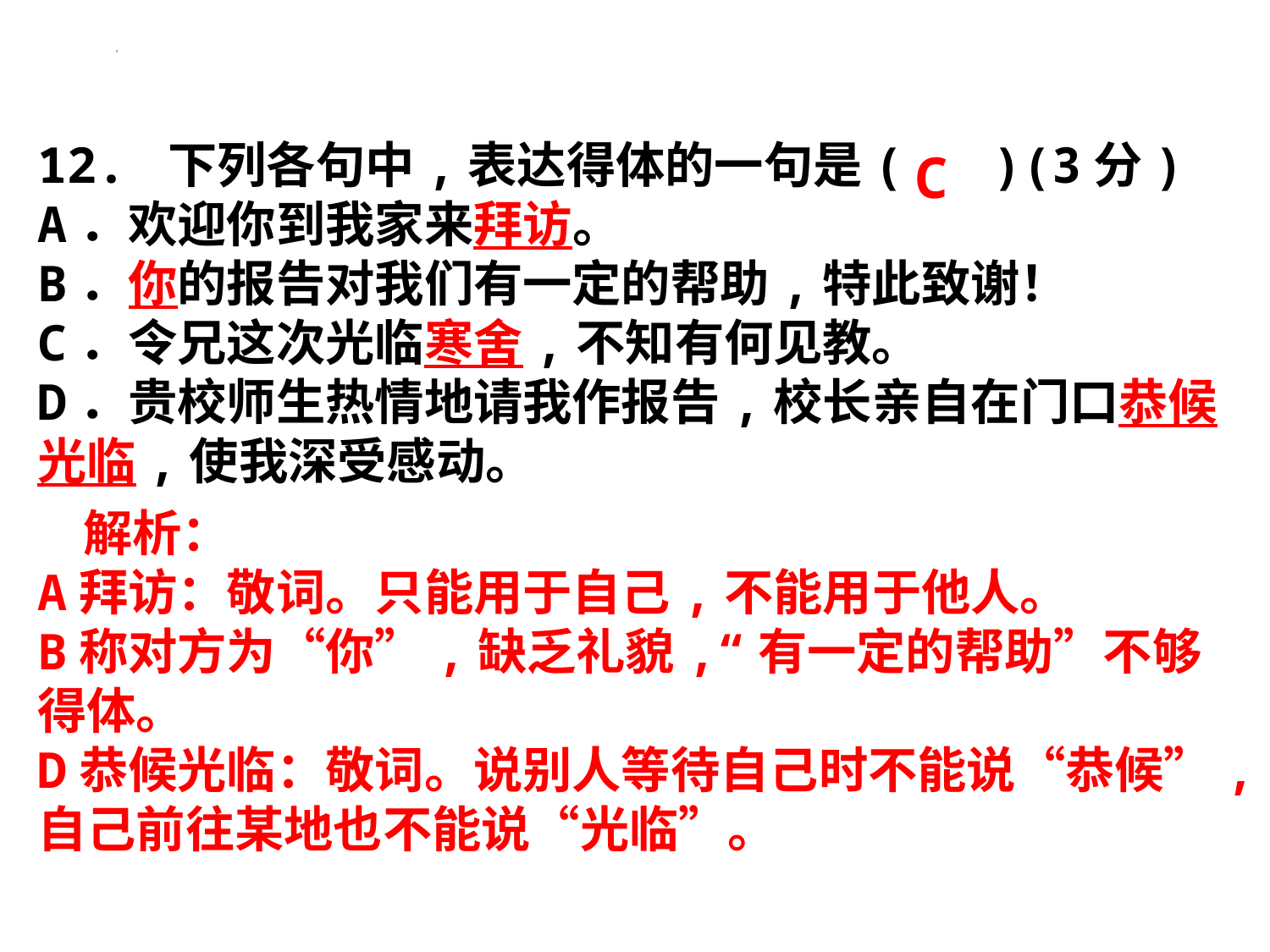

12. 下列各句中,表达得体的一句是(   )(3分)
A．欢迎你到我家来拜访。
B．你的报告对我们有一定的帮助,特此致谢！
C．令兄这次光临寒舍,不知有何见教。
D．贵校师生热情地请我作报告,校长亲自在门口恭候光临,使我深受感动。
C
   解析：
A拜访：敬词。只能用于自己,不能用于他人。
B称对方为“你”,缺乏礼貌,“有一定的帮助”不够得体。
D恭候光临：敬词。说别人等待自己时不能说“恭候”,自己前往某地也不能说“光临”。